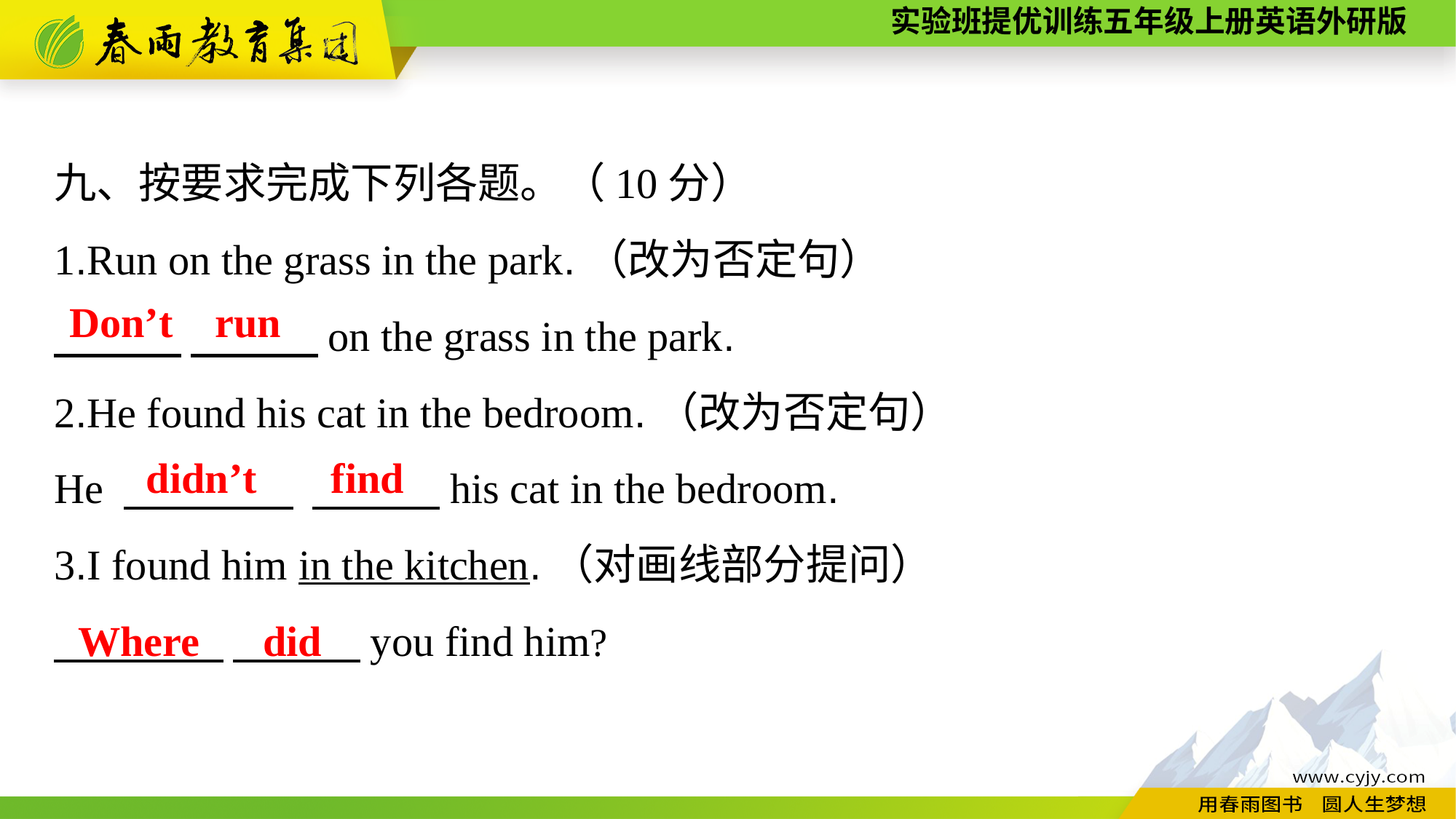

九、按要求完成下列各题。（10分）
1.Run on the grass in the park.（改为否定句）
　　　 　　　on the grass in the park.
2.He found his cat in the bedroom.（改为否定句）
He 　　　　  　　　his cat in the bedroom.
3.I found him in the kitchen.（对画线部分提问）
　　　　 　　　you find him?
Don’t    run
didn’t       find
Where      did